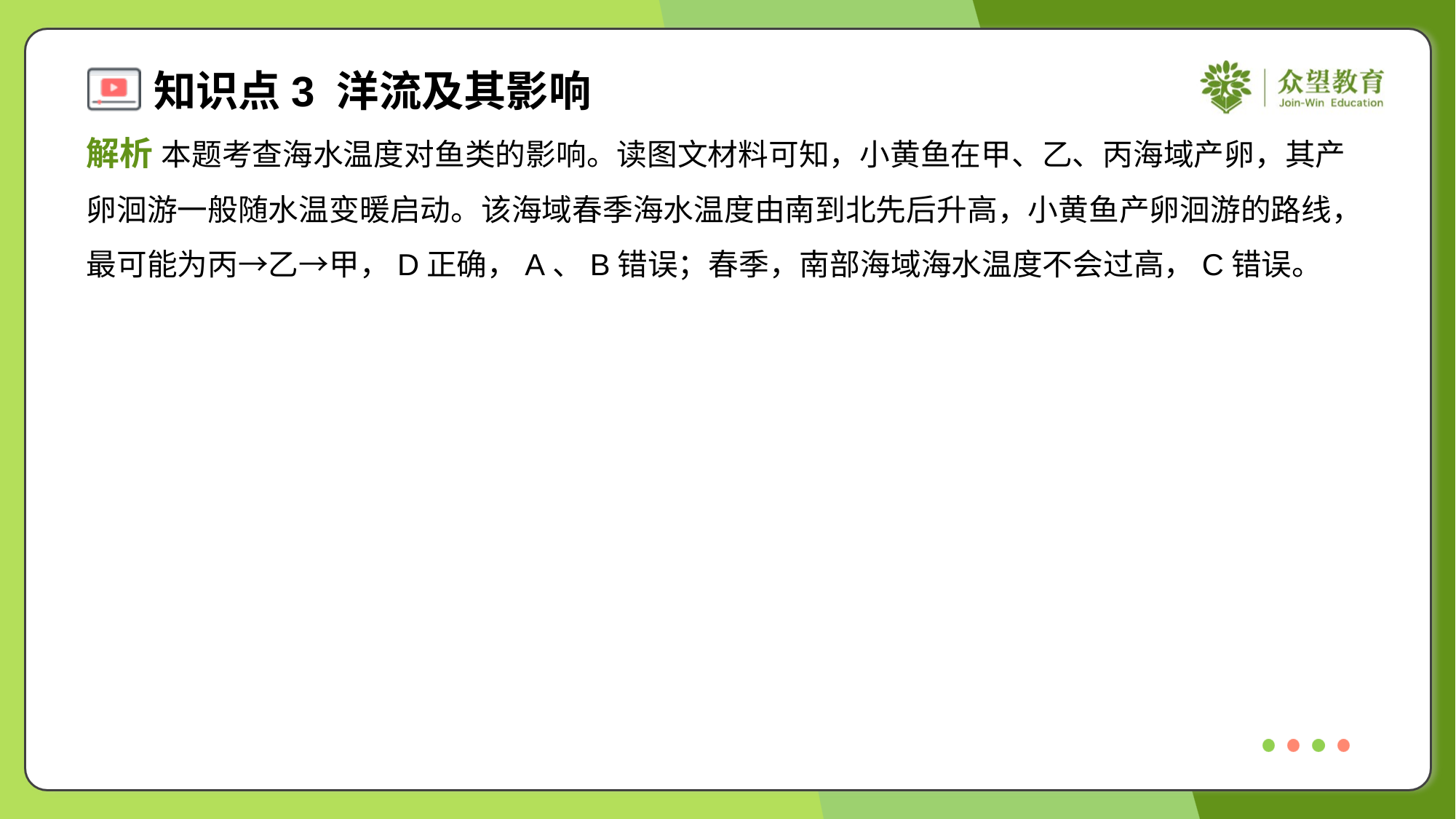

解析 本题考查海水温度对鱼类的影响。读图文材料可知，小黄鱼在甲、乙、丙海域产卵，其产
卵洄游一般随水温变暖启动。该海域春季海水温度由南到北先后升高，小黄鱼产卵洄游的路线，
最可能为丙→乙→甲，D正确，A、B错误；春季，南部海域海水温度不会过高，C错误。